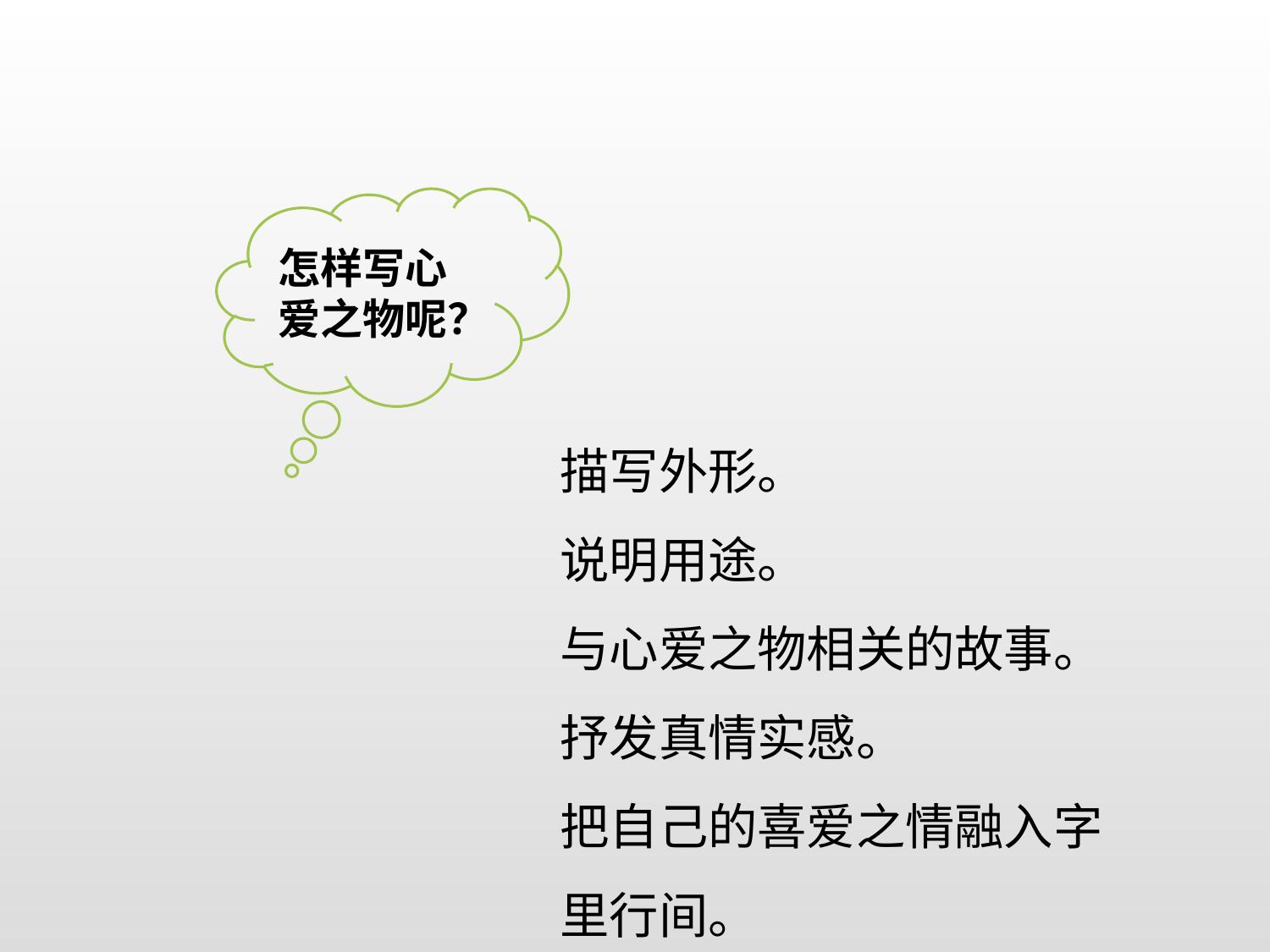

怎样写心爱之物呢？
描写外形。
说明用途。
与心爱之物相关的故事。
抒发真情实感。
把自己的喜爱之情融入字里行间。